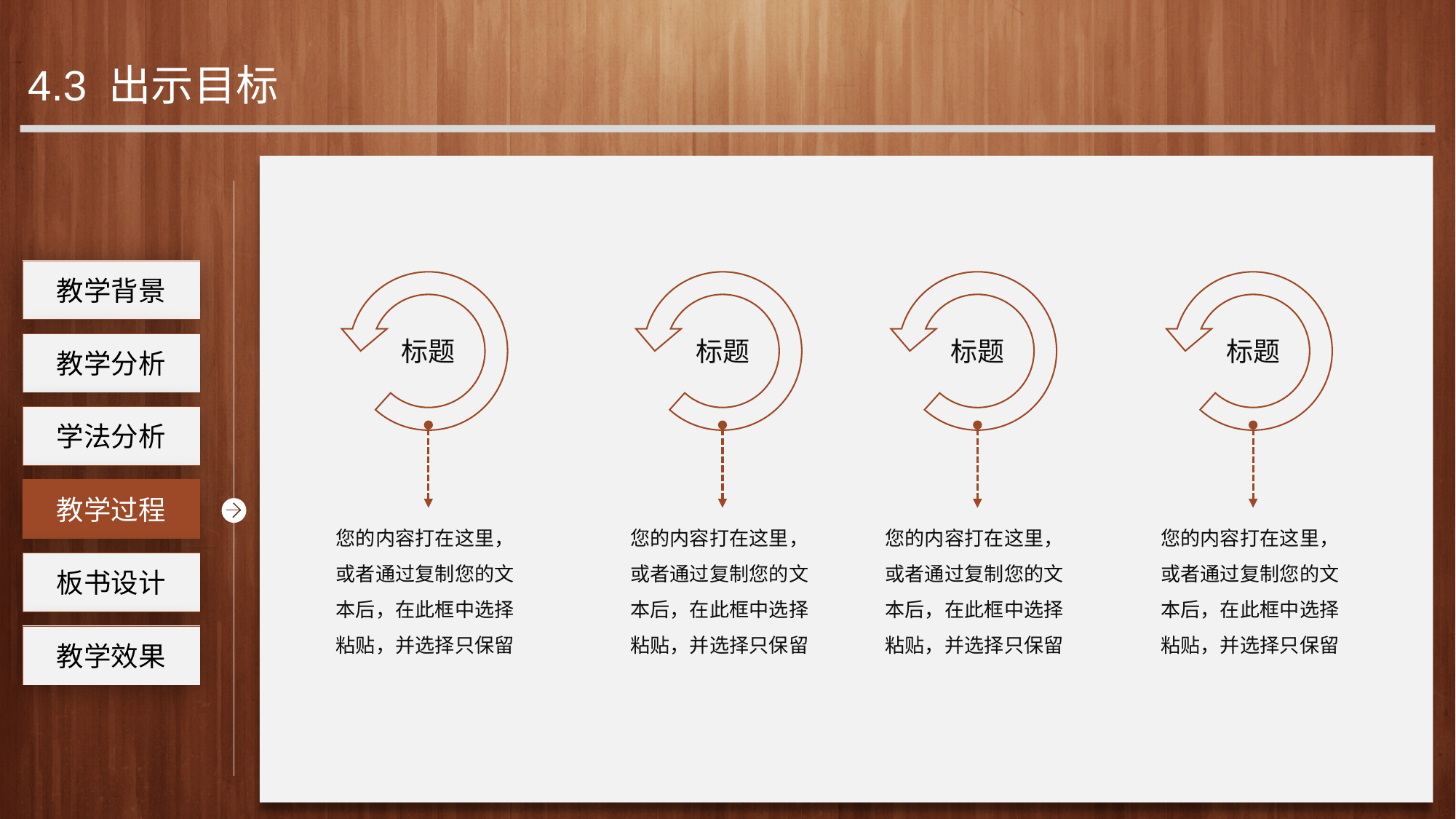

4.3 出示目标

工作回顾
教学背景
标题
标题
标题
标题
教学分析
学法分析
教学过程

您的内容打在这里，或者通过复制您的文本后，在此框中选择粘贴，并选择只保留
您的内容打在这里，或者通过复制您的文本后，在此框中选择粘贴，并选择只保留
您的内容打在这里，或者通过复制您的文本后，在此框中选择粘贴，并选择只保留
您的内容打在这里，或者通过复制您的文本后，在此框中选择粘贴，并选择只保留
板书设计
教学效果